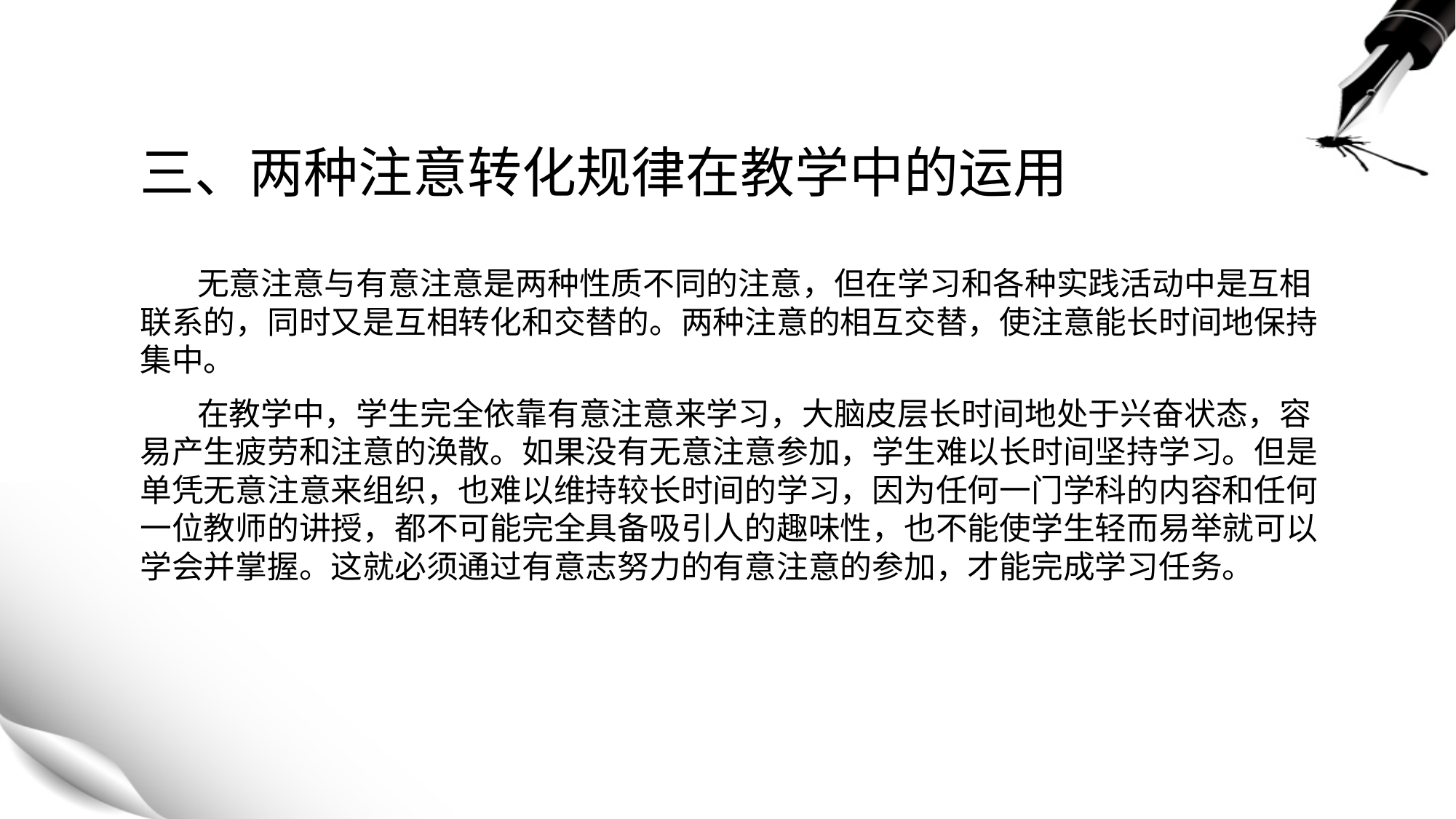

# 三、两种注意转化规律在教学中的运用
       无意注意与有意注意是两种性质不同的注意，但在学习和各种实践活动中是互相联系的，同时又是互相转化和交替的。两种注意的相互交替，使注意能长时间地保持集中。
       在教学中，学生完全依靠有意注意来学习，大脑皮层长时间地处于兴奋状态，容易产生疲劳和注意的涣散。如果没有无意注意参加，学生难以长时间坚持学习。但是单凭无意注意来组织，也难以维持较长时间的学习，因为任何一门学科的内容和任何一位教师的讲授，都不可能完全具备吸引人的趣味性，也不能使学生轻而易举就可以学会并掌握。这就必须通过有意志努力的有意注意的参加，才能完成学习任务。